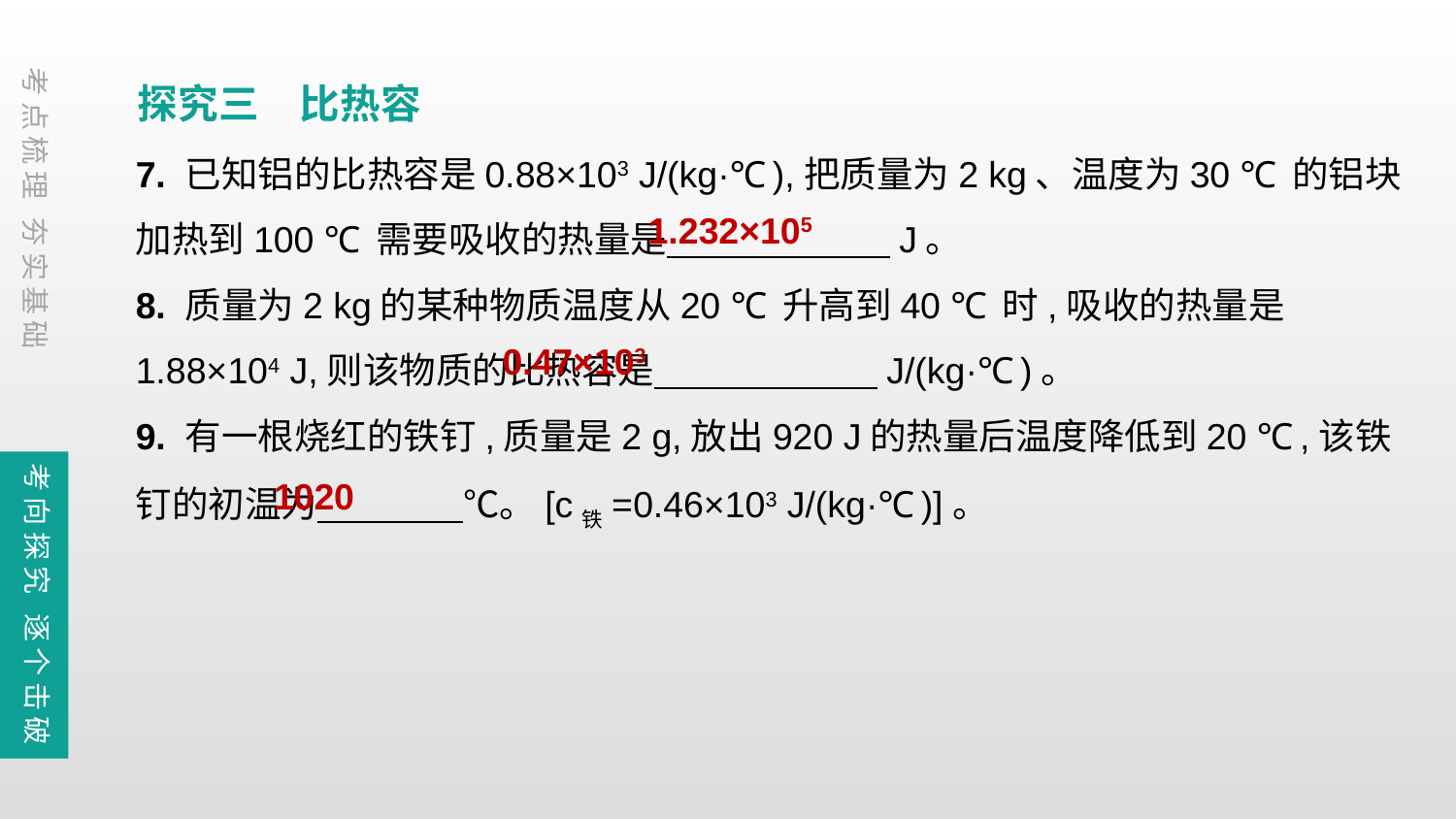

探究三　比热容
考点梳理 夯实基础
7. 已知铝的比热容是0.88×103 J/(kg·℃),把质量为2 kg、温度为30 ℃的铝块加热到100 ℃需要吸收的热量是　　　　     　J。
8. 质量为2 kg的某种物质温度从20 ℃升高到40 ℃时,吸收的热量是1.88×104 J,则该物质的比热容是　　　　     　J/(kg·℃)。
9. 有一根烧红的铁钉,质量是2 g,放出920 J的热量后温度降低到20 ℃,该铁钉的初温为　　　　℃。[c铁=0.46×103 J/(kg·℃)]。
1.232×105
0.47×103

考向探究 逐个击破
1020